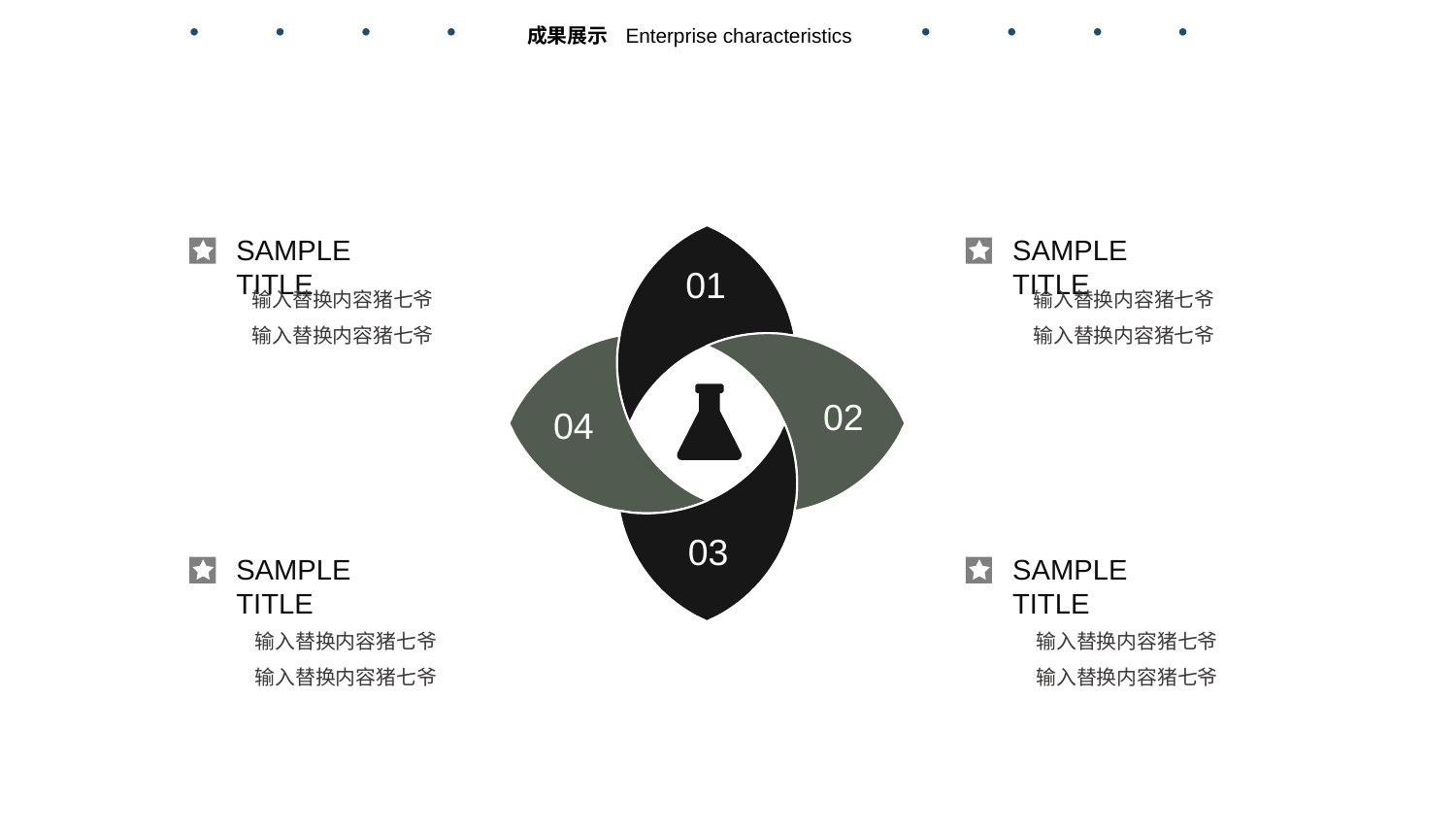

成果展示
Enterprise characteristics

SAMPLE TITLE

01
SAMPLE TITLE

输入替换内容猪七爷
输入替换内容猪七爷
输入替换内容猪七爷
输入替换内容猪七爷
02
04

03
SAMPLE TITLE

SAMPLE TITLE

输入替换内容猪七爷
输入替换内容猪七爷
输入替换内容猪七爷
输入替换内容猪七爷